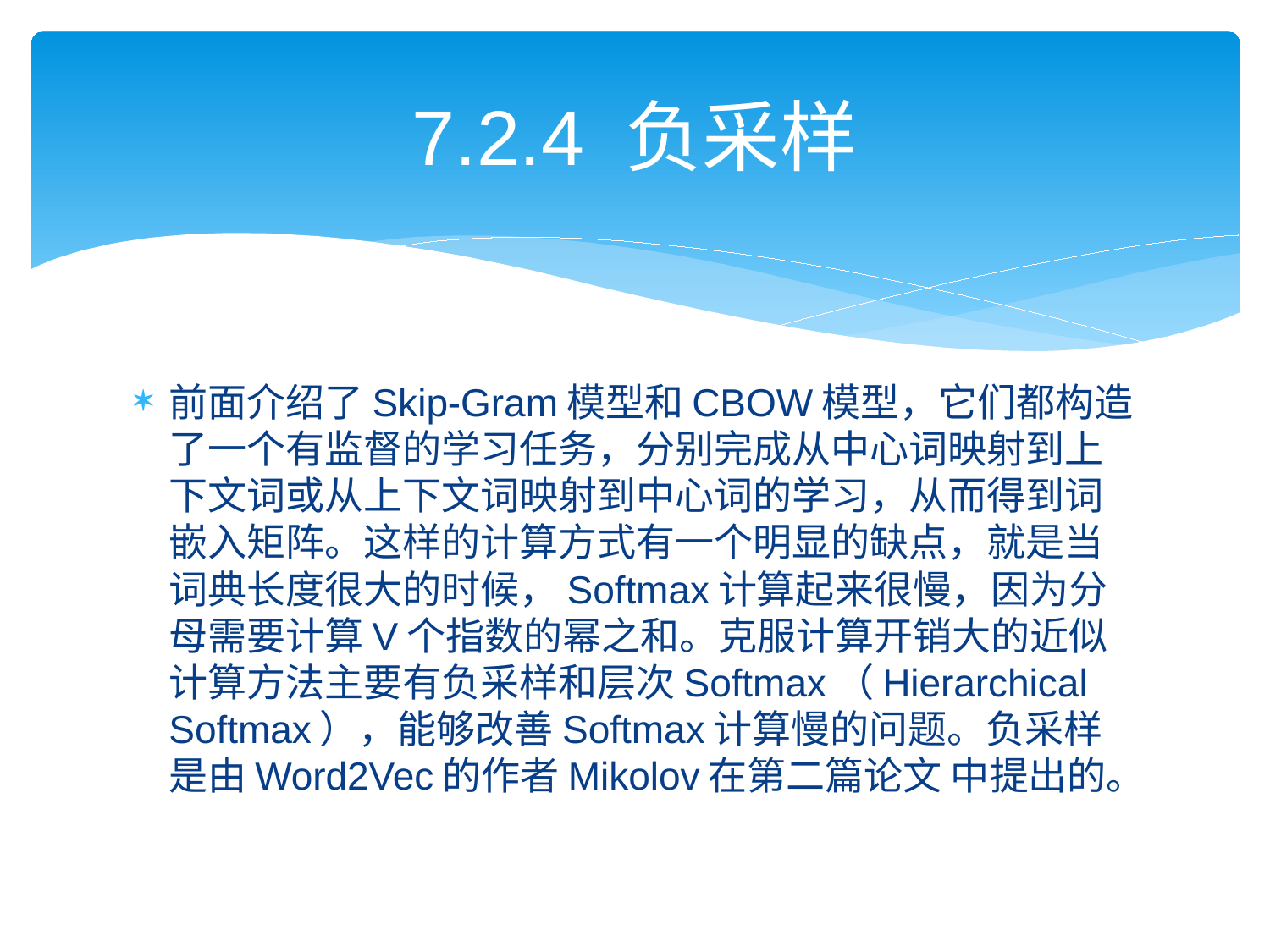

# 7.2.4 负采样
前面介绍了Skip-Gram模型和CBOW模型，它们都构造了一个有监督的学习任务，分别完成从中心词映射到上下文词或从上下文词映射到中心词的学习，从而得到词嵌入矩阵。这样的计算方式有一个明显的缺点，就是当词典长度很大的时候，Softmax计算起来很慢，因为分母需要计算V个指数的幂之和。克服计算开销大的近似计算方法主要有负采样和层次Softmax（Hierarchical Softmax），能够改善Softmax计算慢的问题。负采样是由Word2Vec的作者Mikolov在第二篇论文 中提出的。